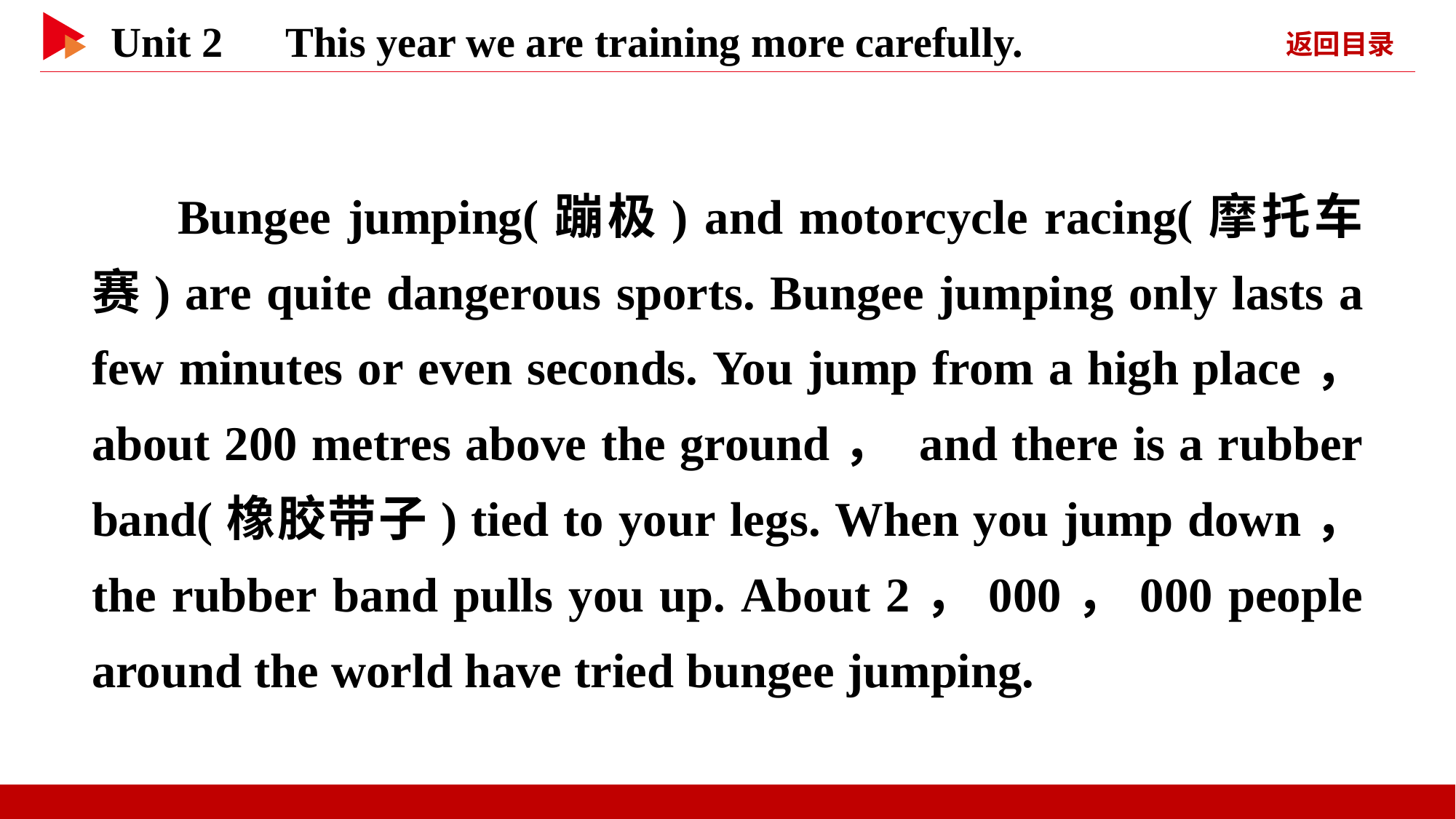

Bungee jumping(蹦极) and motorcycle racing(摩托车赛) are quite dangerous sports. Bungee jumping only lasts a few minutes or even seconds. You jump from a high place， about 200 metres above the ground， and there is a rubber band(橡胶带子) tied to your legs. When you jump down， the rubber band pulls you up. About 2，000，000 people around the world have tried bungee jumping.